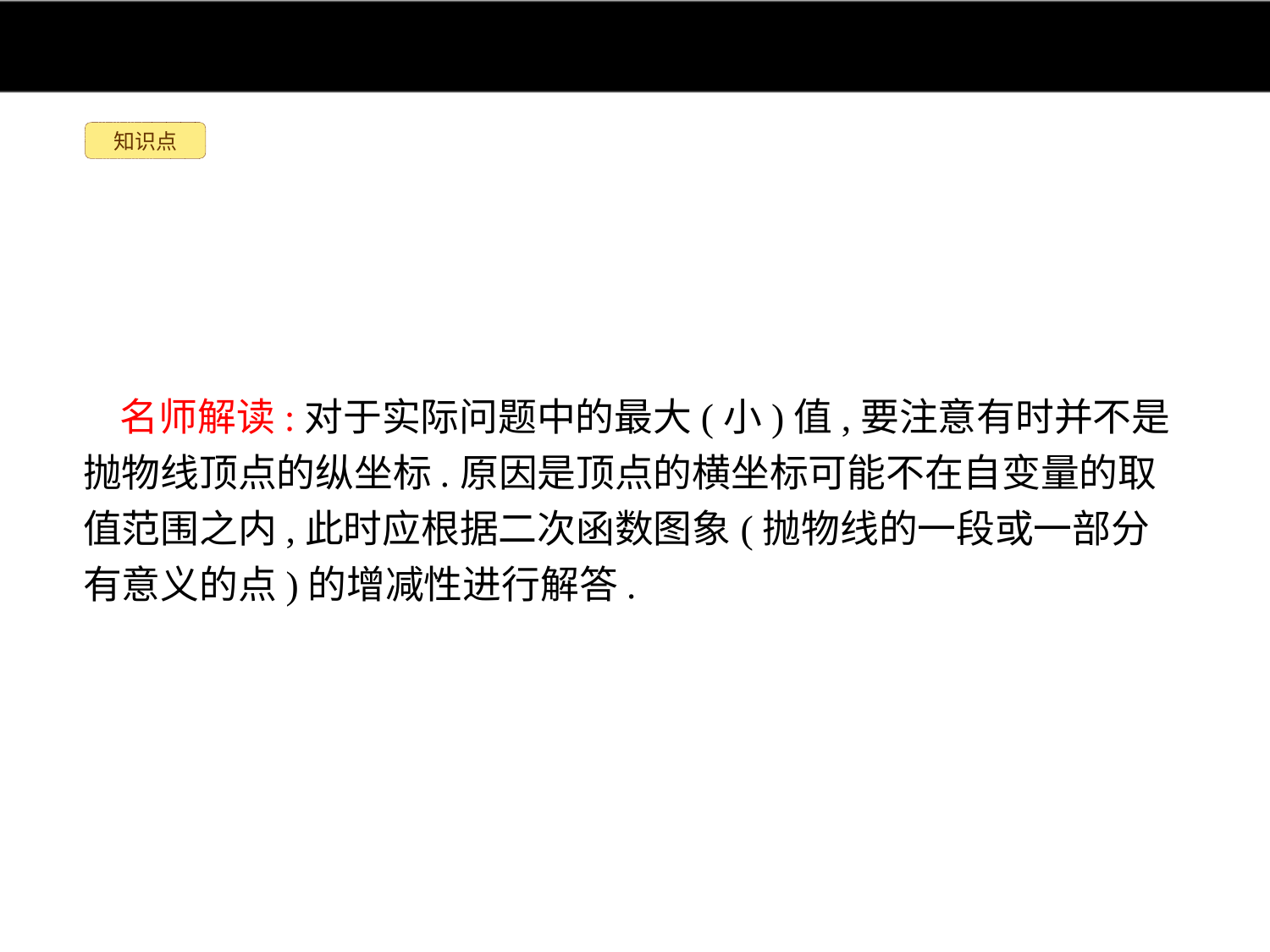

知识点
名师解读:对于实际问题中的最大(小)值,要注意有时并不是抛物线顶点的纵坐标.原因是顶点的横坐标可能不在自变量的取值范围之内,此时应根据二次函数图象(抛物线的一段或一部分有意义的点)的增减性进行解答.